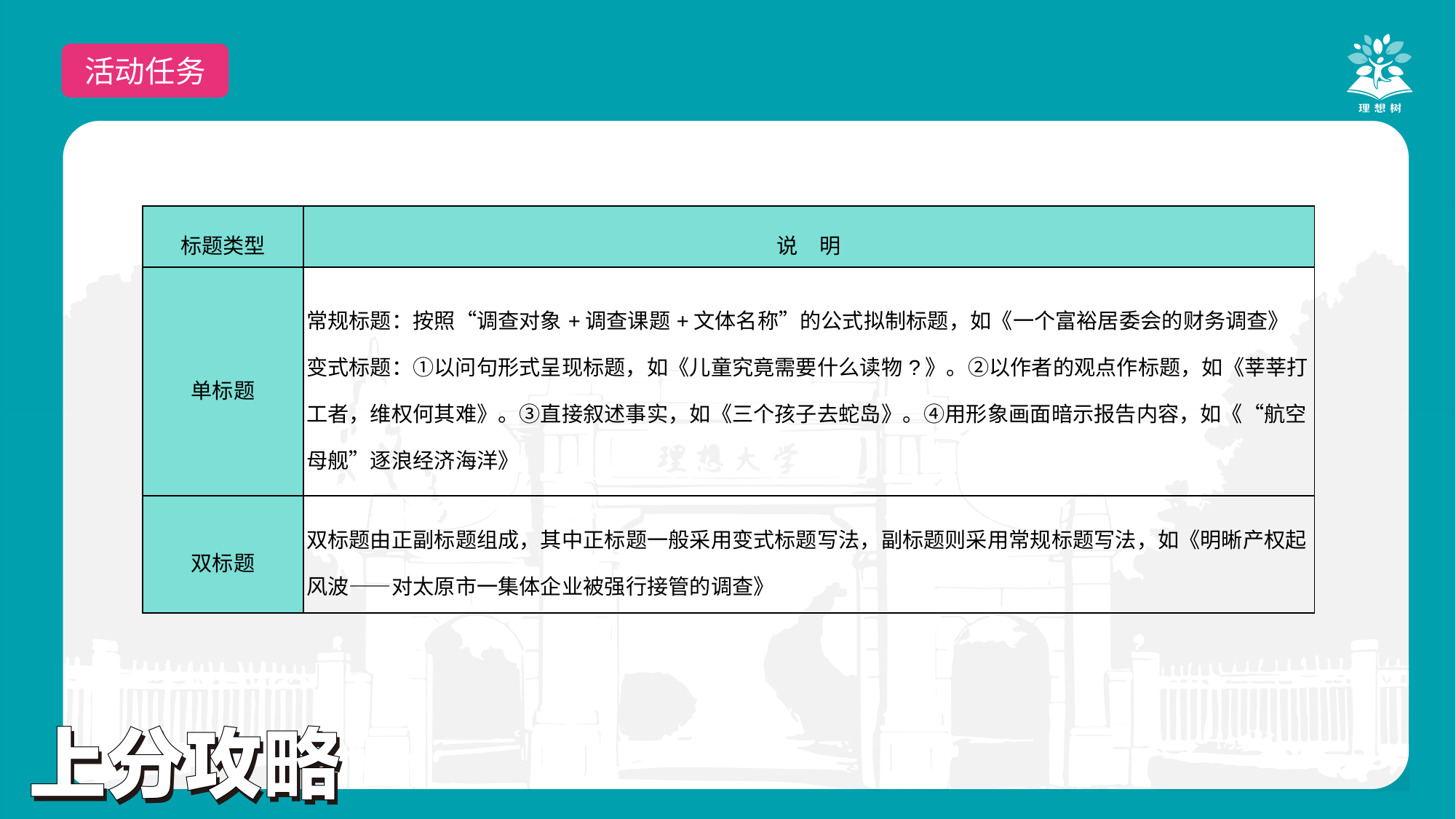

活动任务
| 标题类型 | 说　明 |
| --- | --- |
| 单标题 | 常规标题：按照“调查对象+调查课题+文体名称”的公式拟制标题，如《一个富裕居委会的财务调查》 变式标题：①以问句形式呈现标题，如《儿童究竟需要什么读物?》。②以作者的观点作标题，如《莘莘打工者，维权何其难》。③直接叙述事实，如《三个孩子去蛇岛》。④用形象画面暗示报告内容，如《“航空母舰”逐浪经济海洋》 |
| 双标题 | 双标题由正副标题组成，其中正标题一般采用变式标题写法，副标题则采用常规标题写法，如《明晰产权起风波——对太原市一集体企业被强行接管的调查》 |